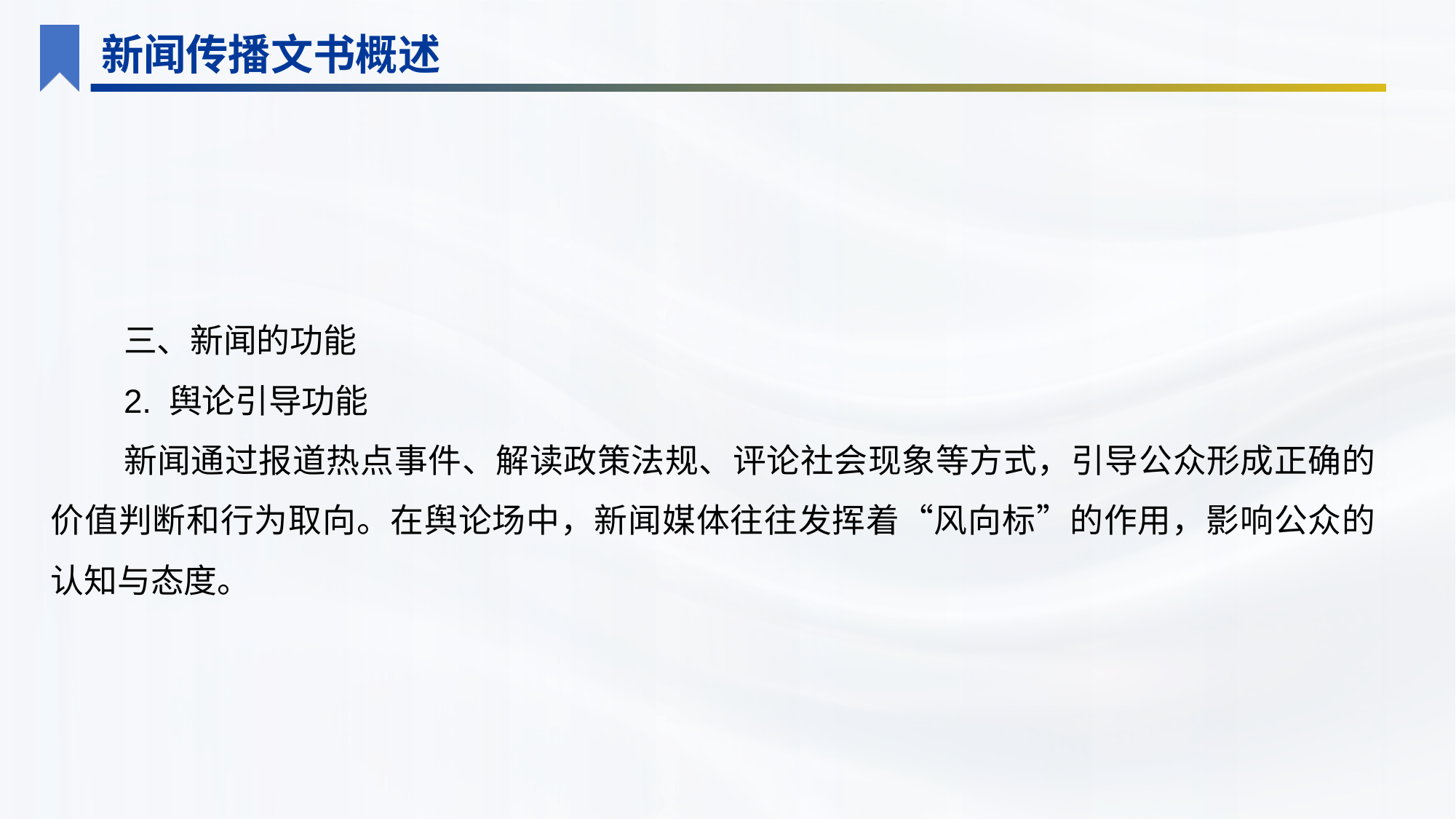

新闻传播文书概述
三、新闻的功能
2. 舆论引导功能
新闻通过报道热点事件、解读政策法规、评论社会现象等方式，引导公众形成正确的价值判断和行为取向。在舆论场中，新闻媒体往往发挥着“风向标”的作用，影响公众的认知与态度。